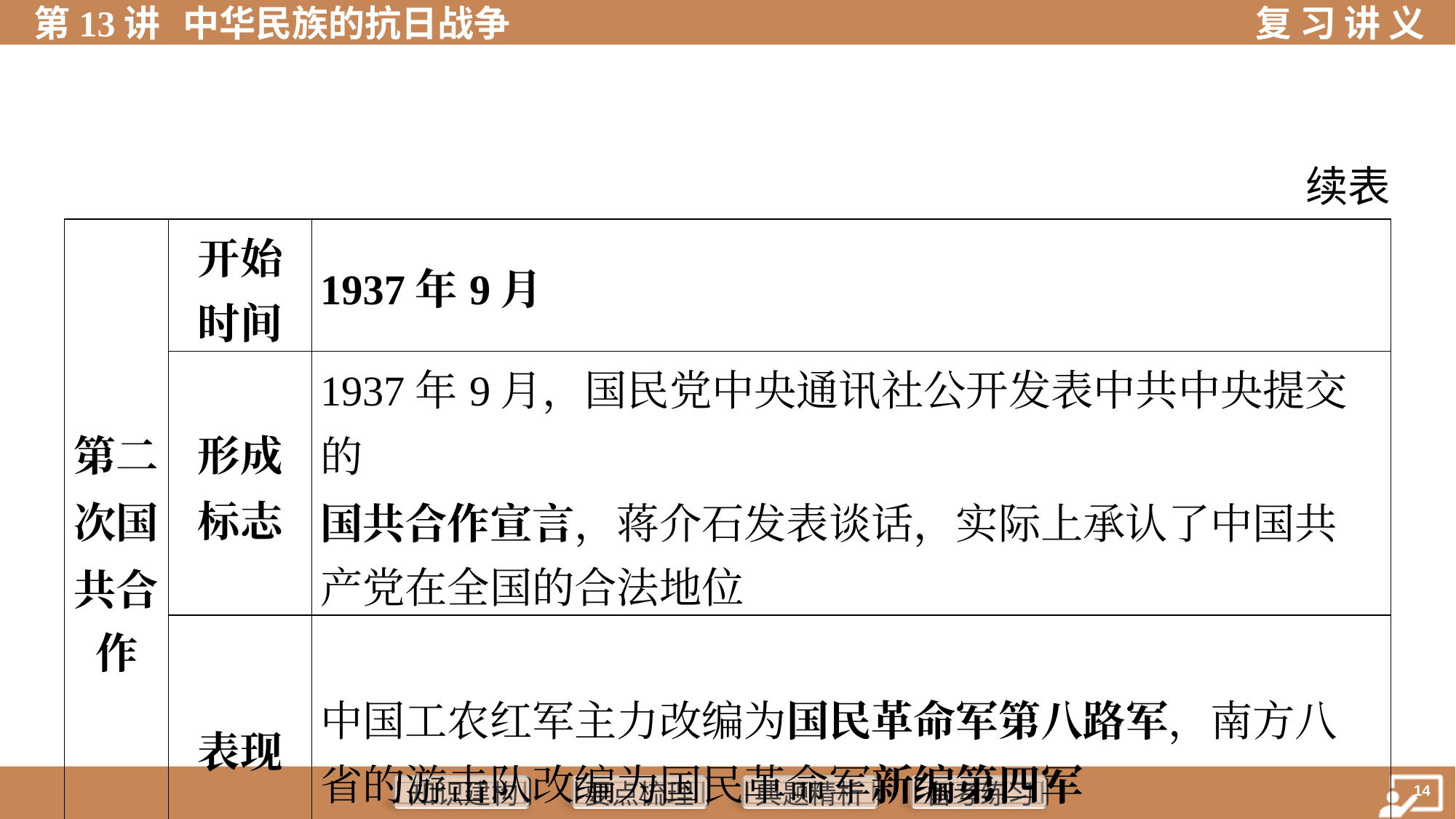

续表
| 第二 次国 共合 作 | 开始 时间 | 1937年9月 |  |
| --- | --- | --- | --- |
|  | 形成 标志 | 1937年9月，国民党中央通讯社公开发表中共中央提交的 国共合作宣言，蒋介石发表谈话，实际上承认了中国共 产党在全国的合法地位 |  |
|  | 表现 | 中国工农红军主力改编为国民革命军第八路军，南方八 省的游击队改编为国民革命军新编第四军 |  |